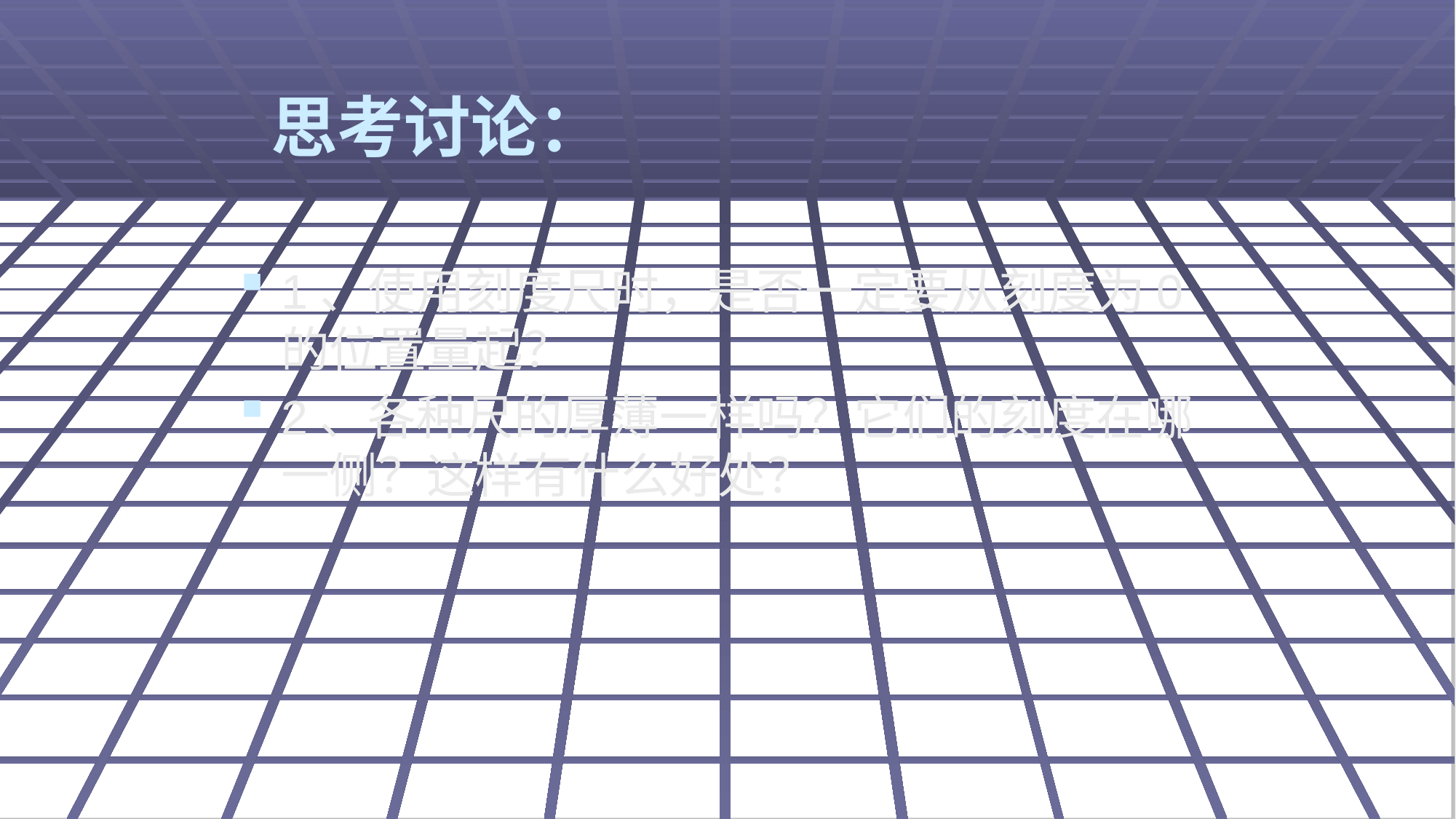

# 思考讨论：
1、使用刻度尺时，是否一定要从刻度为0的位置量起？
2、各种尺的厚薄一样吗？它们的刻度在哪一侧？这样有什么好处？